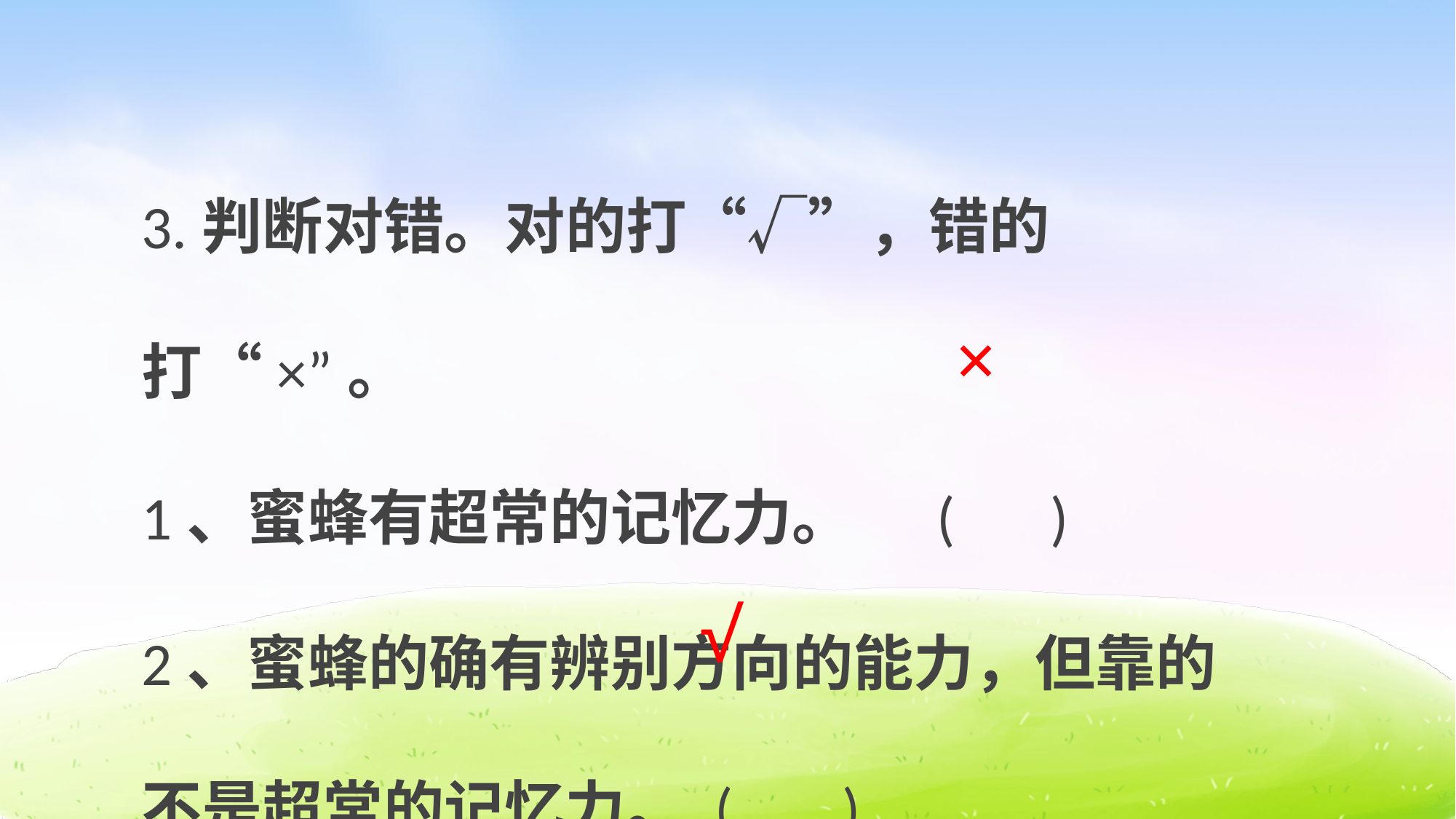

3.判断对错。对的打“√”，错的打“×”。
1、蜜蜂有超常的记忆力。     (       )
2、蜜蜂的确有辨别方向的能力，但靠的不是超常的记忆力。 (        )
×
√